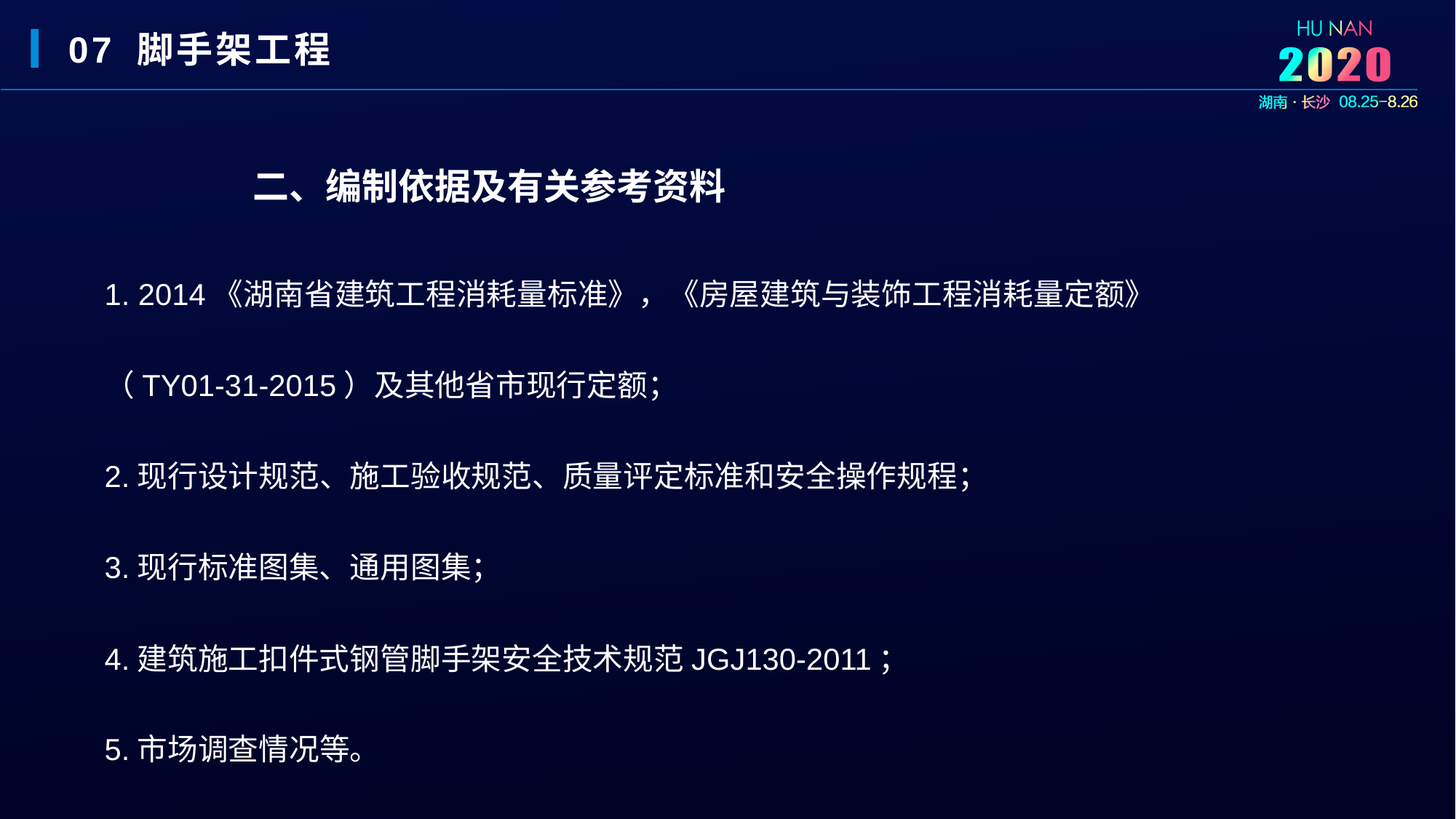

07 脚手架工程
二、编制依据及有关参考资料
1. 2014《湖南省建筑工程消耗量标准》，《房屋建筑与装饰工程消耗量定额》（TY01-31-2015）及其他省市现行定额；
2.现行设计规范、施工验收规范、质量评定标准和安全操作规程；
3.现行标准图集、通用图集；
4.建筑施工扣件式钢管脚手架安全技术规范JGJ130-2011；
5.市场调查情况等。